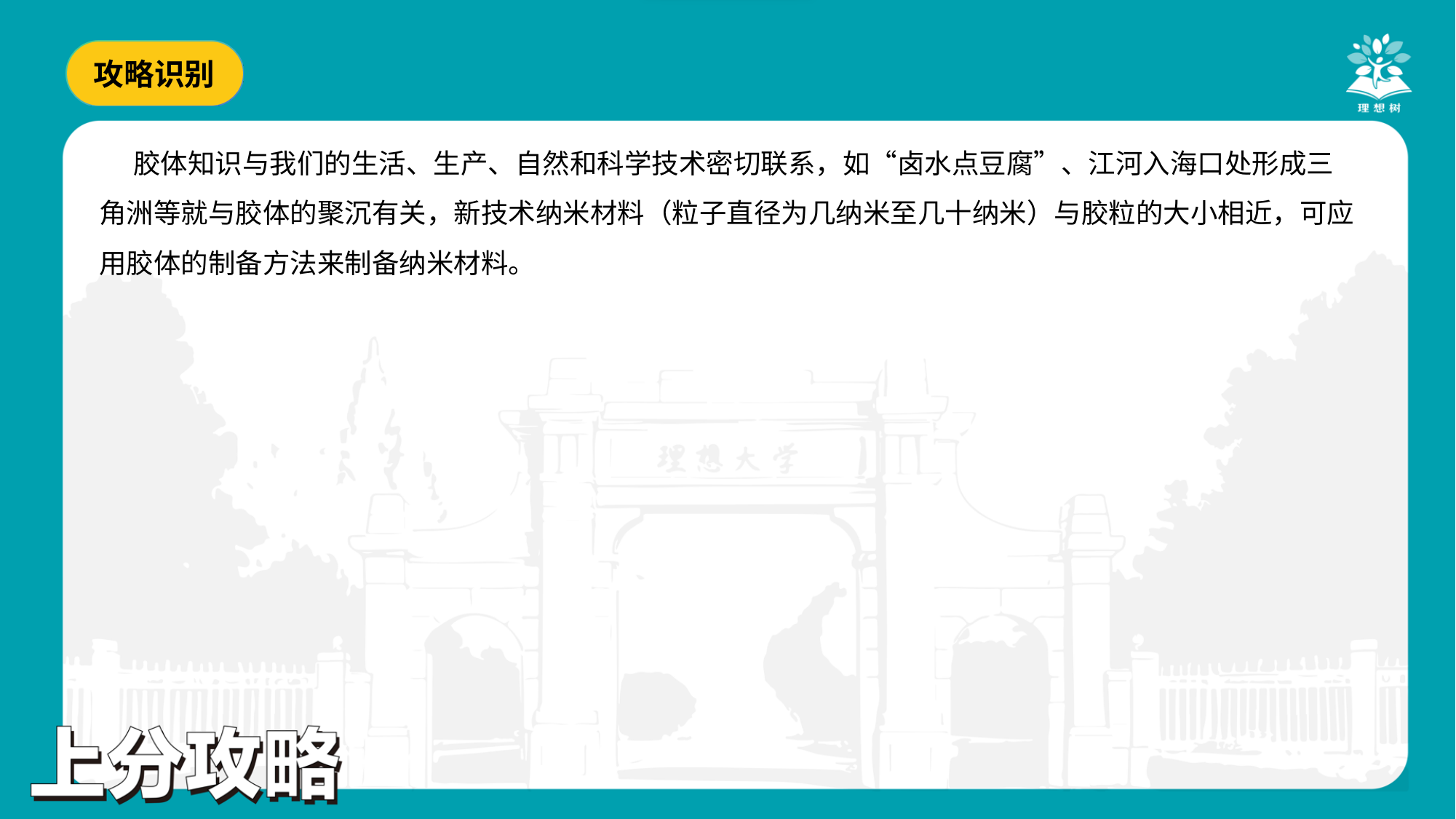

胶体知识与我们的生活、生产、自然和科学技术密切联系，如“卤水点豆腐”、江河入海口处形成三
角洲等就与胶体的聚沉有关，新技术纳米材料（粒子直径为几纳米至几十纳米）与胶粒的大小相近，可应
用胶体的制备方法来制备纳米材料。